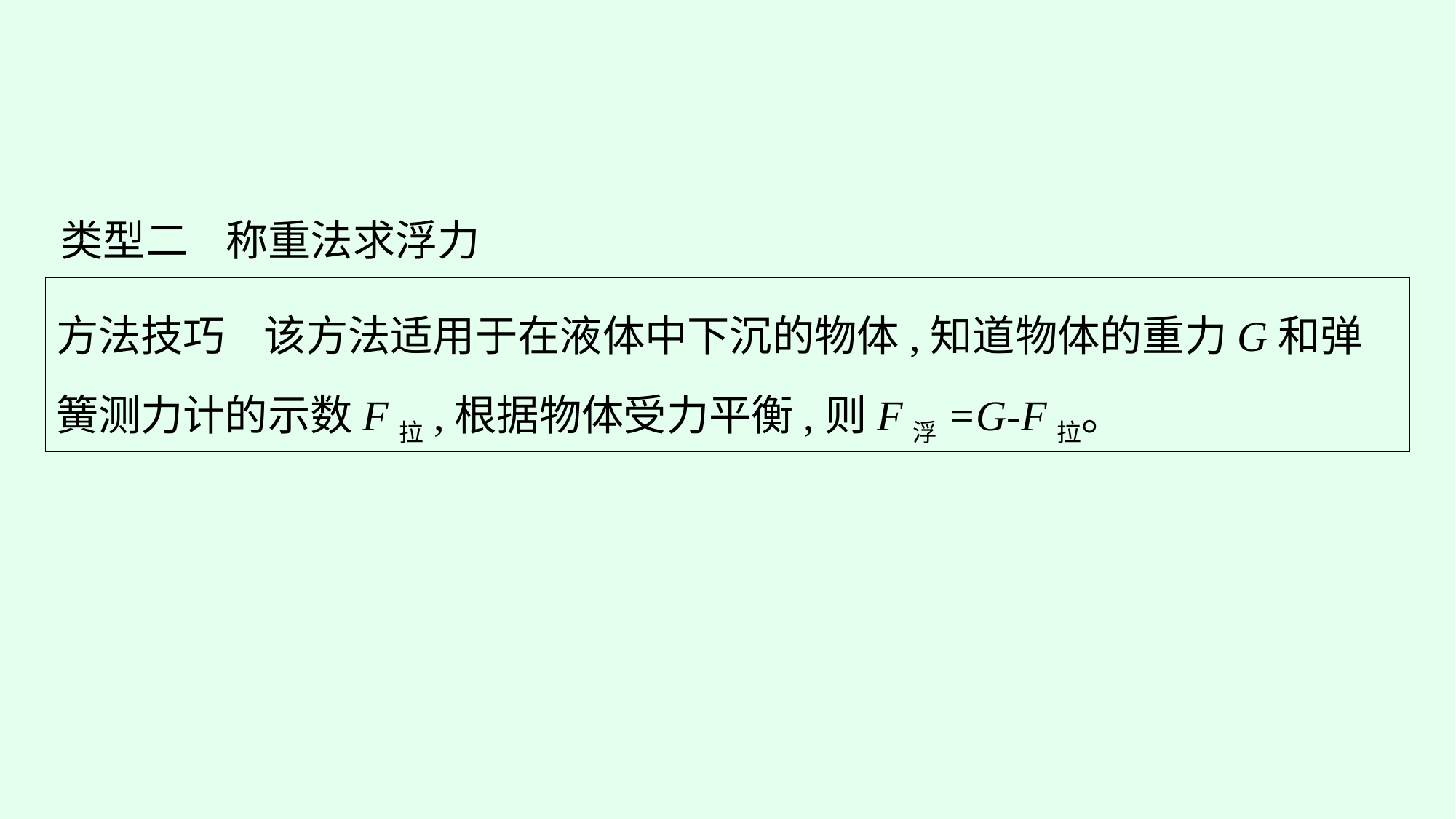

类型二    称重法求浮力
方法技巧    该方法适用于在液体中下沉的物体,知道物体的重力G和弹簧测力计的示数F拉,根据物体受力平衡,则F浮=G-F拉。